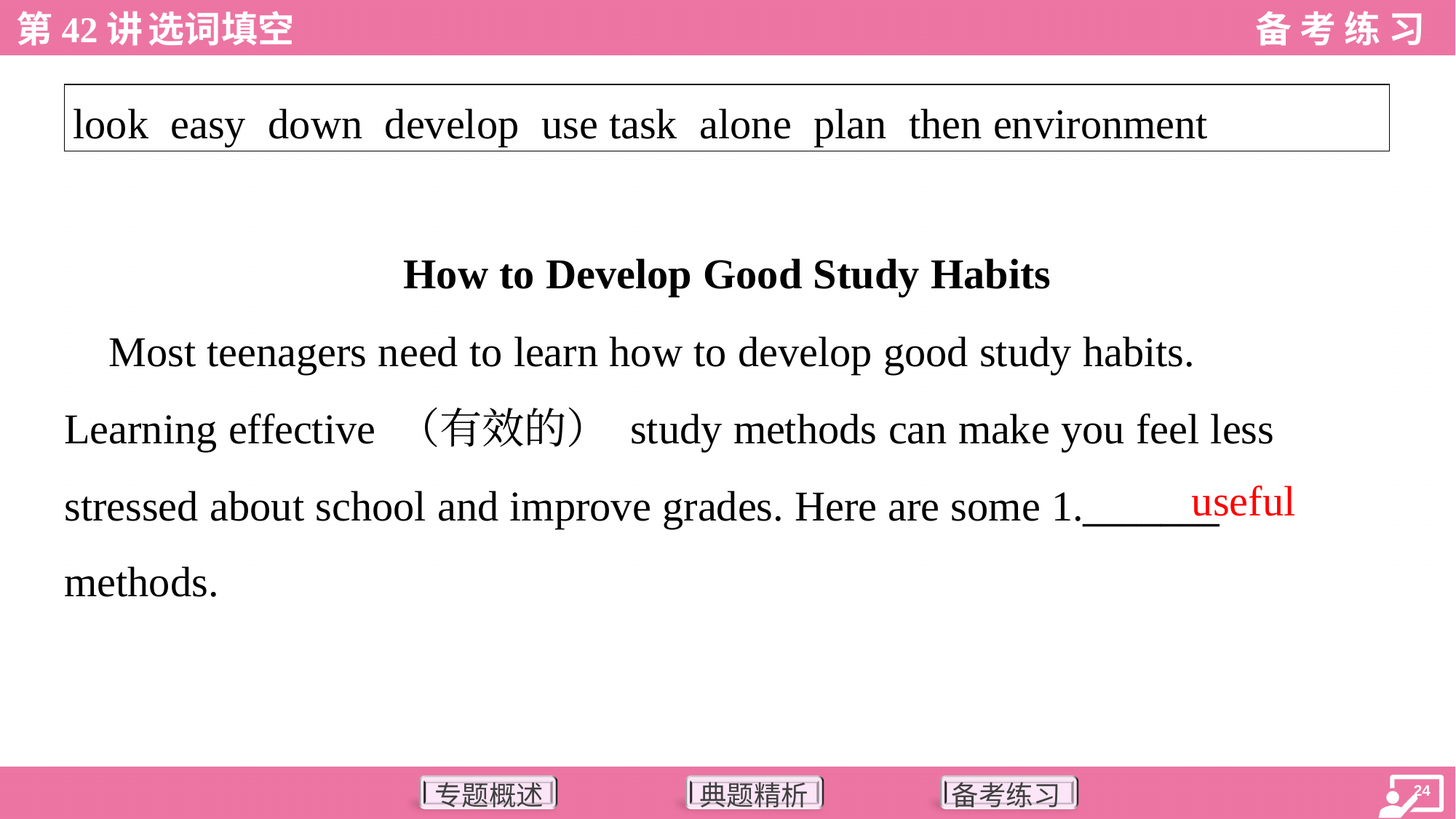

| look easy down develop use task alone plan then environment |
| --- |
How to Develop Good Study Habits
    Most teenagers need to learn how to develop good study habits.
Learning effective （有效的） study methods can make you feel less
stressed about school and improve grades. Here are some 1._______
methods.
useful